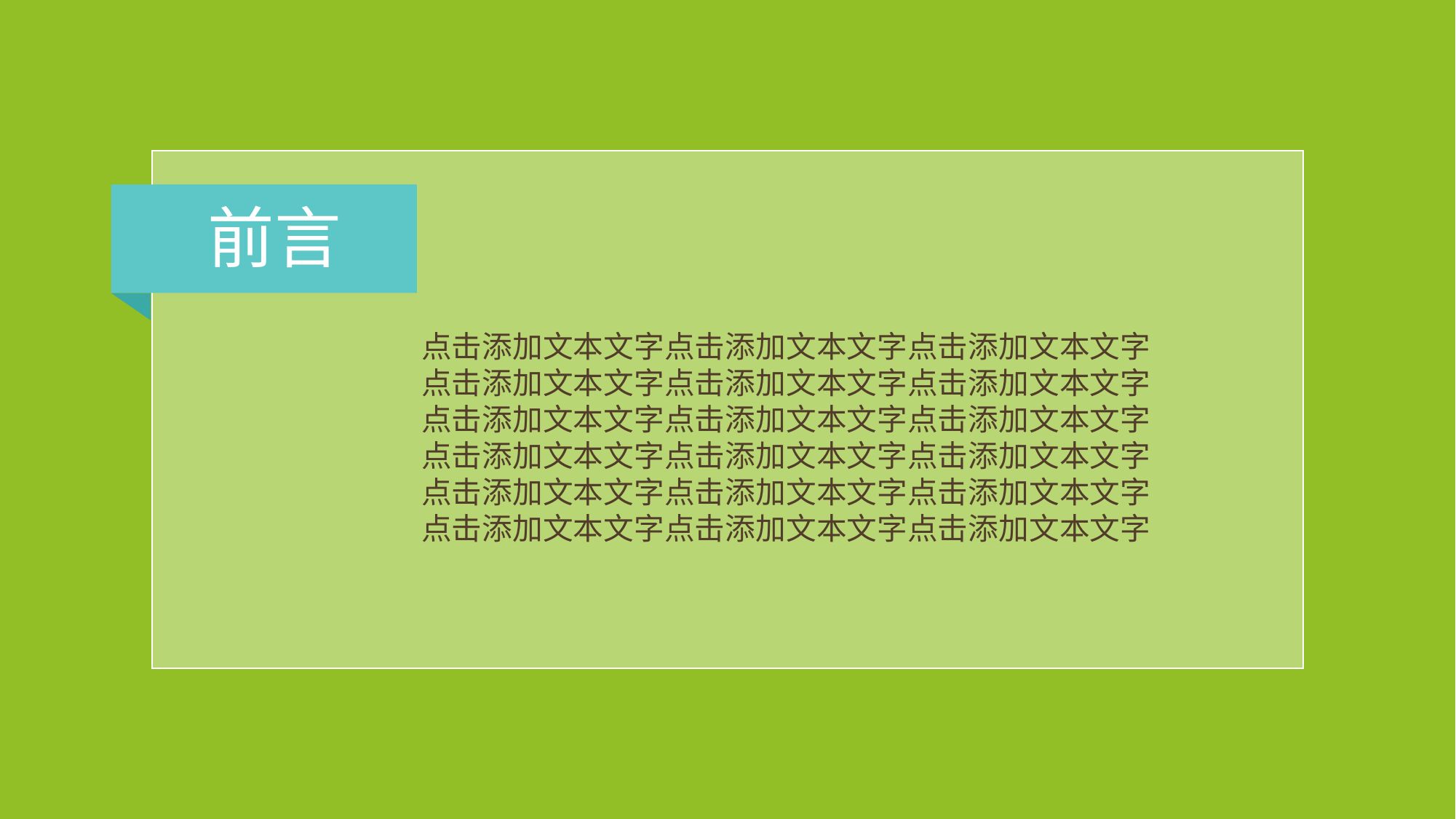

前言

点击添加文本文字点击添加文本文字点击添加文本文字点击添加文本文字点击添加文本文字点击添加文本文字点击添加文本文字点击添加文本文字点击添加文本文字点击添加文本文字点击添加文本文字点击添加文本文字
点击添加文本文字点击添加文本文字点击添加文本文字点击添加文本文字点击添加文本文字点击添加文本文字